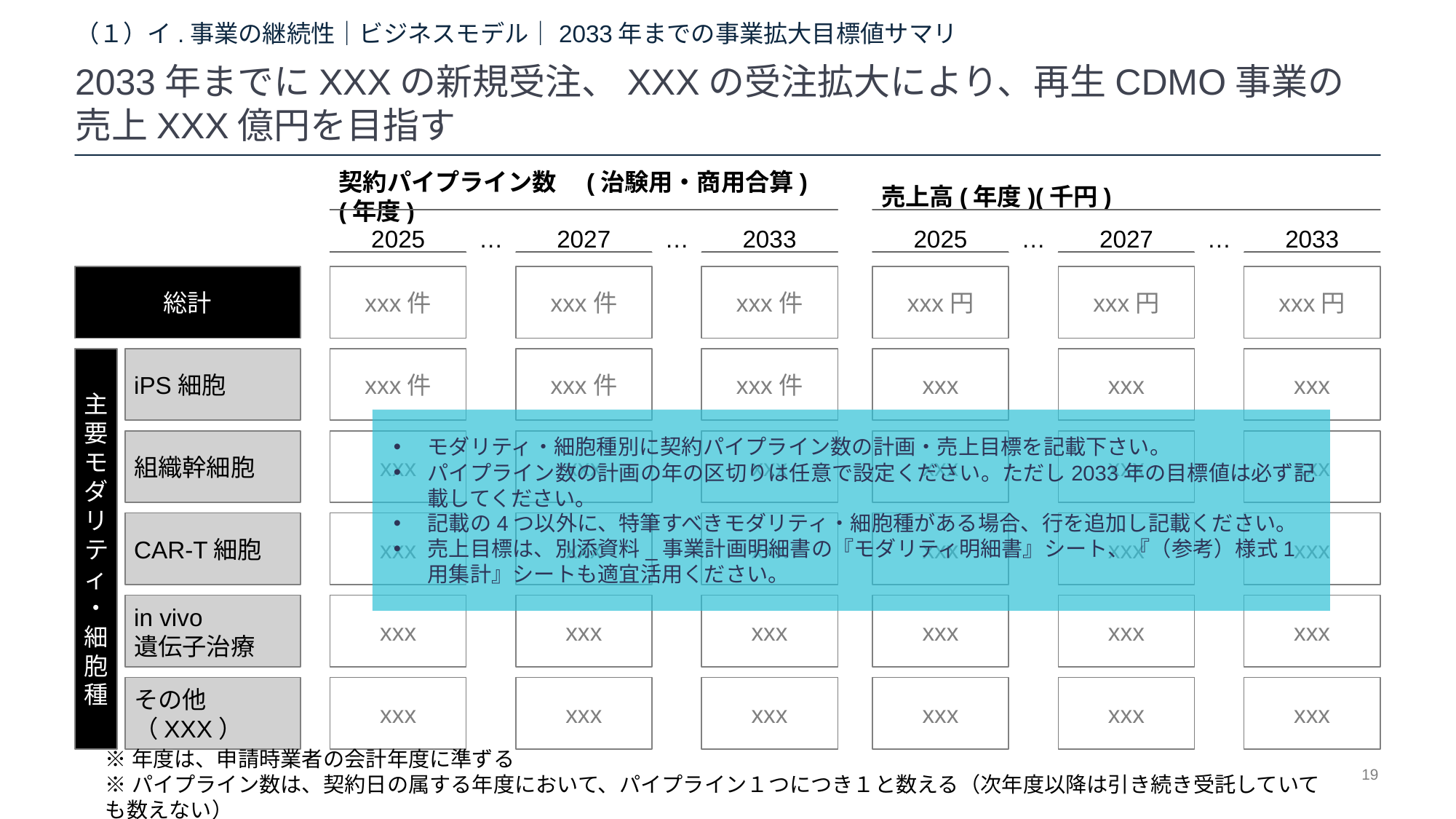

# （１）イ.事業の継続性｜ビジネスモデル｜2033年までの事業拡大目標値サマリ
2033年までにXXXの新規受注、XXXの受注拡大により、再生CDMO事業の売上XXX億円を目指す
契約パイプライン数　(治験用・商用合算)(年度)
売上高(年度)(千円)
2025
…
2027
…
2033
2025
…
2027
…
2033
総計
xxx件
xxx件
xxx件
xxx円
xxx円
xxx円
主要モダリティ・細胞種
iPS細胞
xxx件
xxx件
xxx件
xxx
xxx
xxx
モダリティ・細胞種別に契約パイプライン数の計画・売上目標を記載下さい。
パイプライン数の計画の年の区切りは任意で設定ください。ただし2033年の目標値は必ず記載してください。
記載の4つ以外に、特筆すべきモダリティ・細胞種がある場合、行を追加し記載ください。
売上目標は、別添資料_事業計画明細書の『モダリティ明細書』シート、『（参考）様式1用集計』シートも適宜活用ください。
組織幹細胞
xxx
xxx
xxx
xxx
xxx
xxx
CAR-T細胞
xxx
xxx
xxx
xxx
xxx
xxx
in vivo
遺伝子治療
xxx
xxx
xxx
xxx
xxx
xxx
その他（XXX）
xxx
xxx
xxx
xxx
xxx
xxx
※年度は、申請時業者の会計年度に準ずる
※パイプライン数は、契約日の属する年度において、パイプライン１つにつき１と数える（次年度以降は引き続き受託していても数えない）